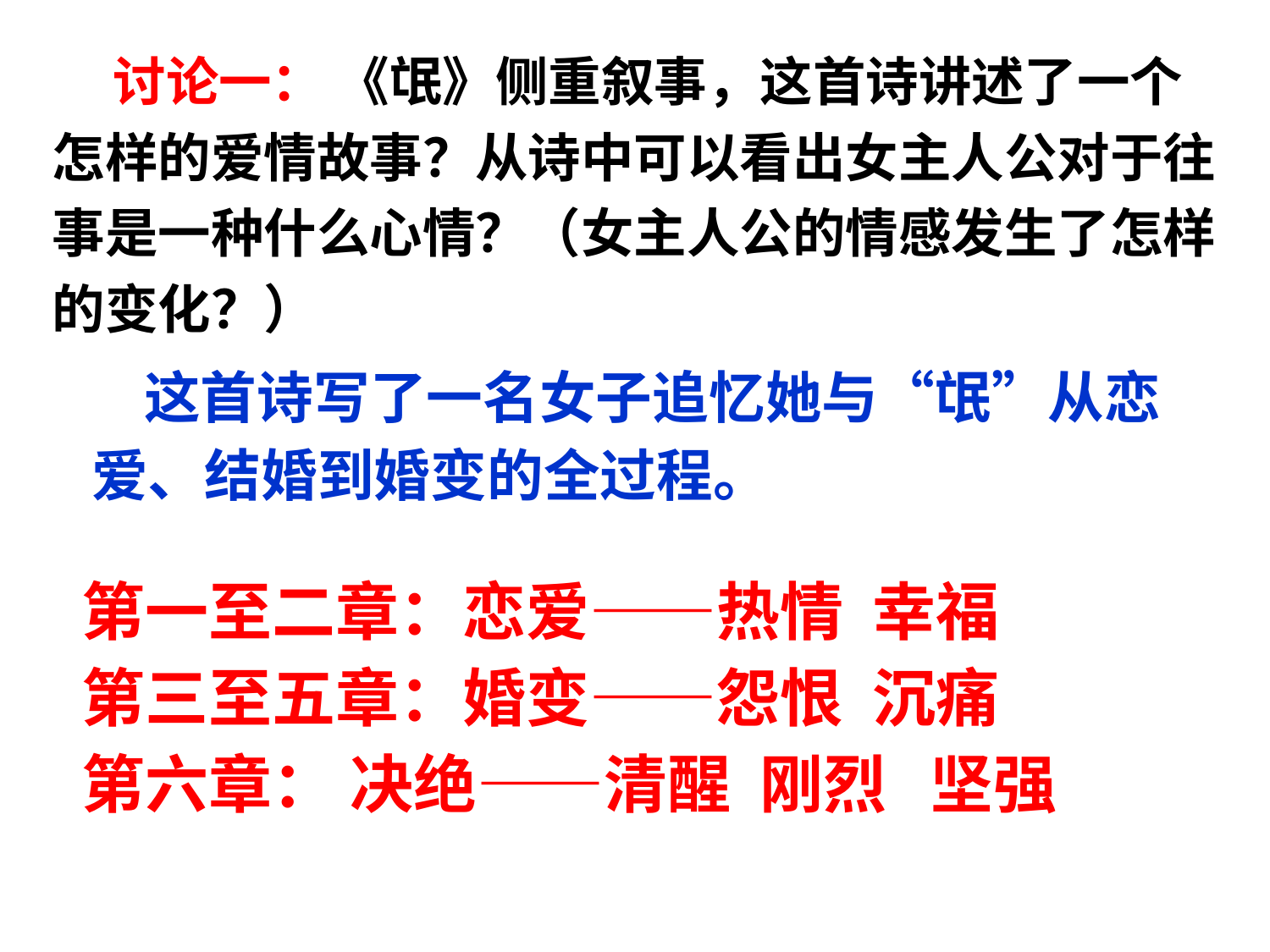

讨论一： 《氓》侧重叙事，这首诗讲述了一个怎样的爱情故事？从诗中可以看出女主人公对于往事是一种什么心情？（女主人公的情感发生了怎样的变化？）

   这首诗写了一名女子追忆她与“氓”从恋爱、结婚到婚变的全过程。
第一至二章：恋爱——热情  幸福
第三至五章：婚变——怨恨  沉痛
第六章： 决绝——清醒  刚烈   坚强